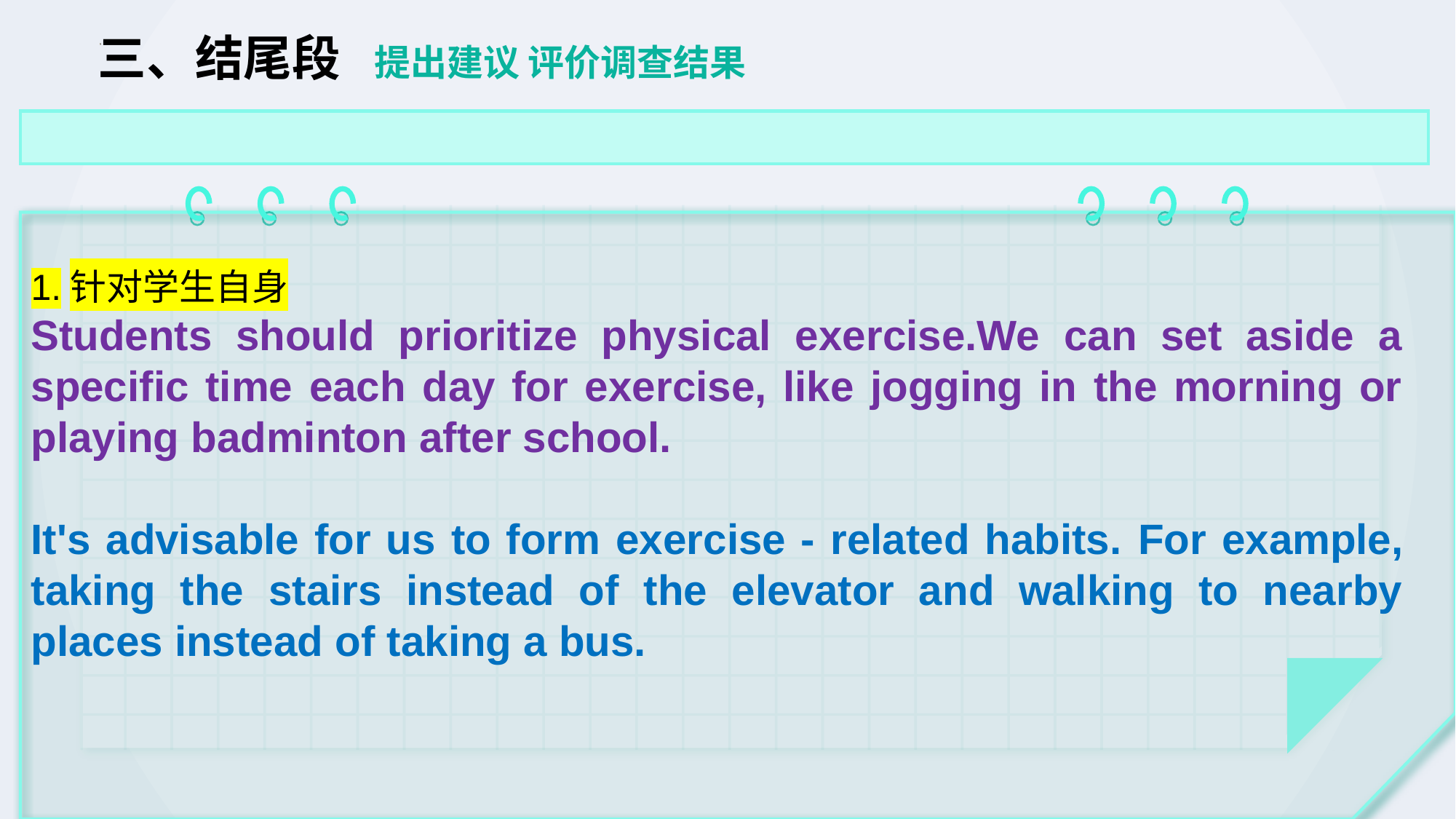

# 三、结尾段   提出建议 评价调查结果

1.针对学生自身
Students should prioritize physical exercise.We can set aside a specific time each day for exercise, like jogging in the morning or playing badminton after school.

It's advisable for us to form exercise - related habits. For example, taking the stairs instead of the elevator and walking to nearby places instead of taking a bus.